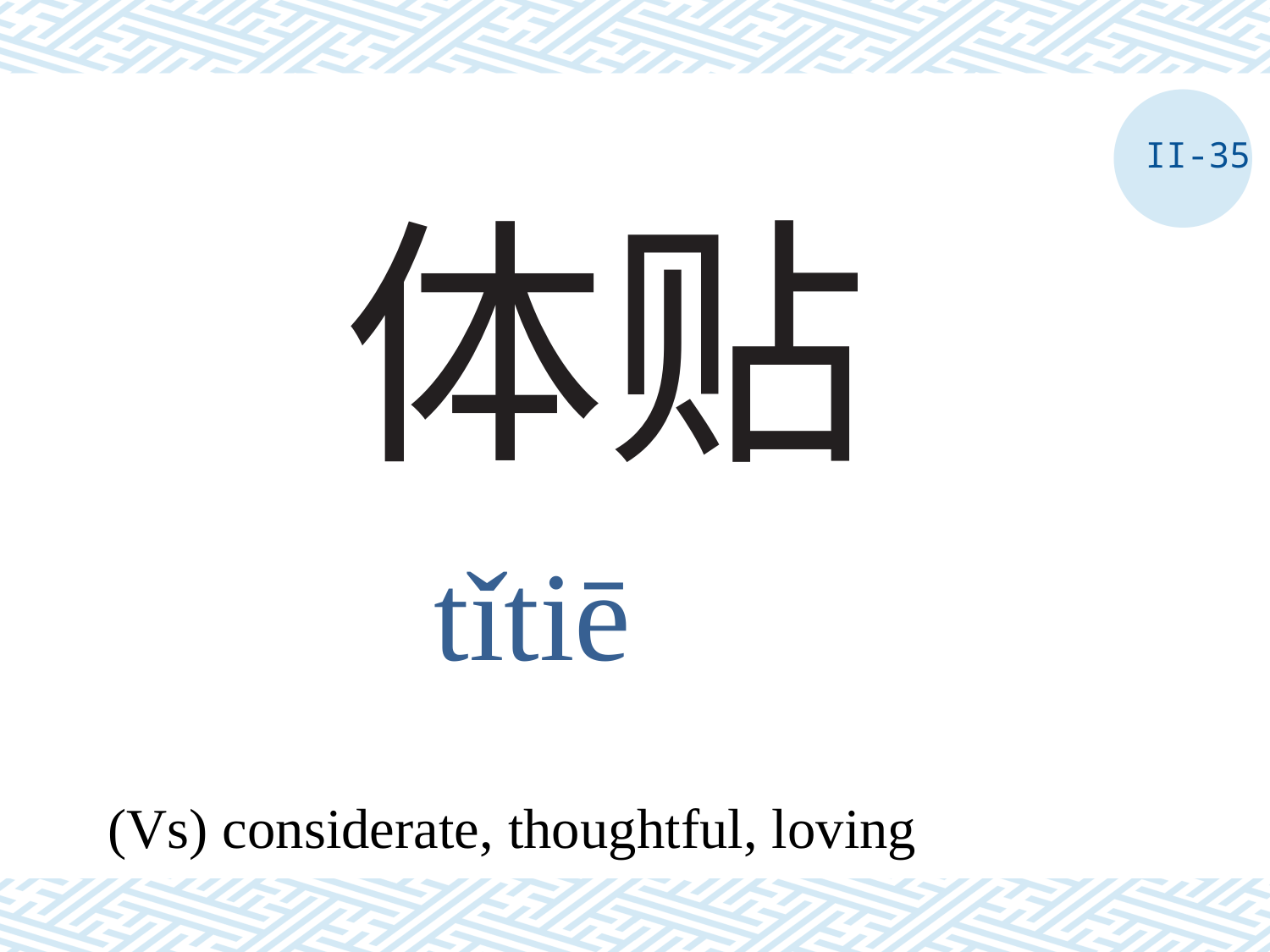

II-35

# 体贴
tǐtiē
(Vs) considerate, thoughtful, loving